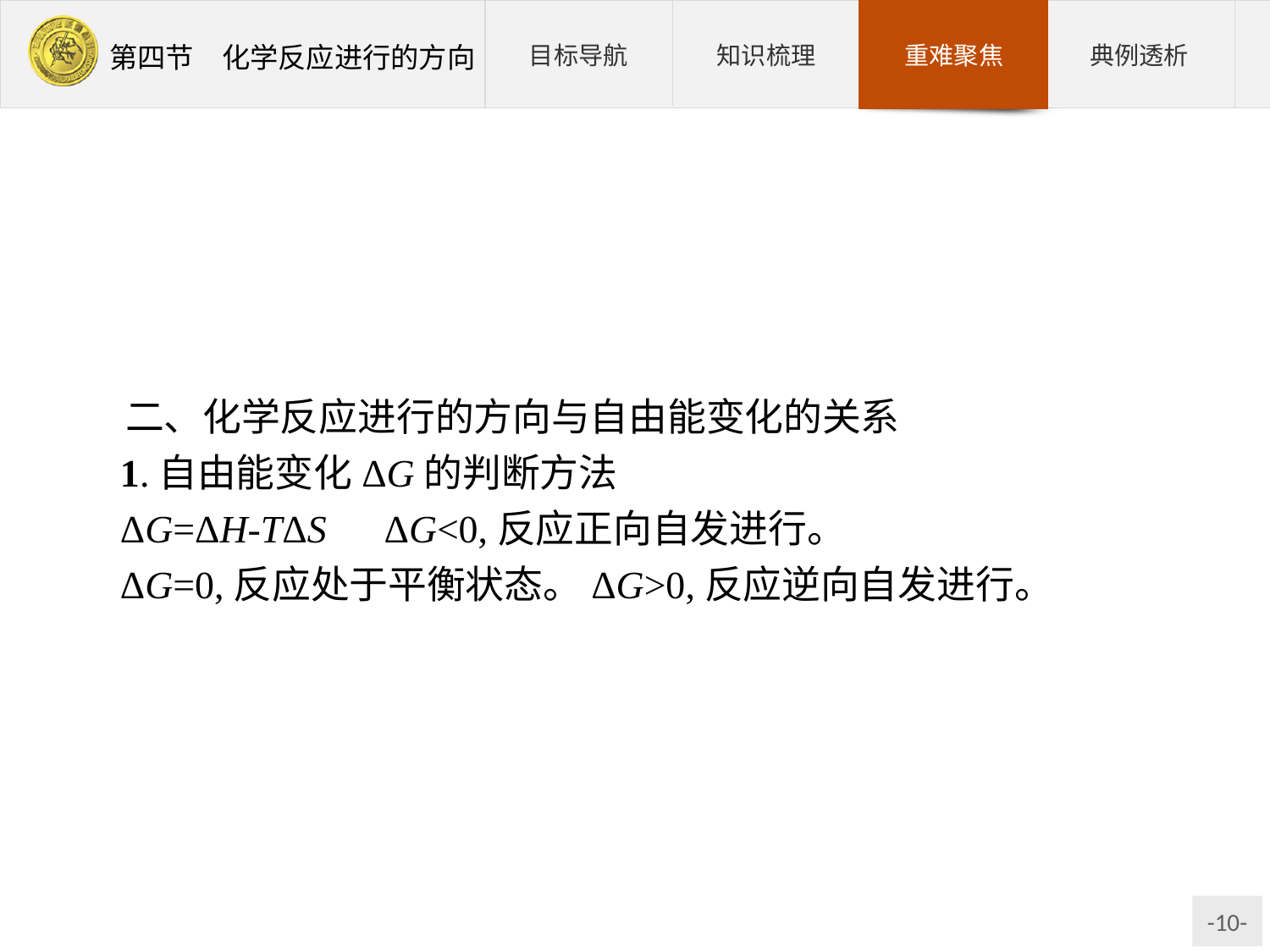

二、化学反应进行的方向与自由能变化的关系
1.自由能变化ΔG的判断方法
ΔG=ΔH-TΔS　ΔG<0,反应正向自发进行。
ΔG=0,反应处于平衡状态。ΔG>0,反应逆向自发进行。